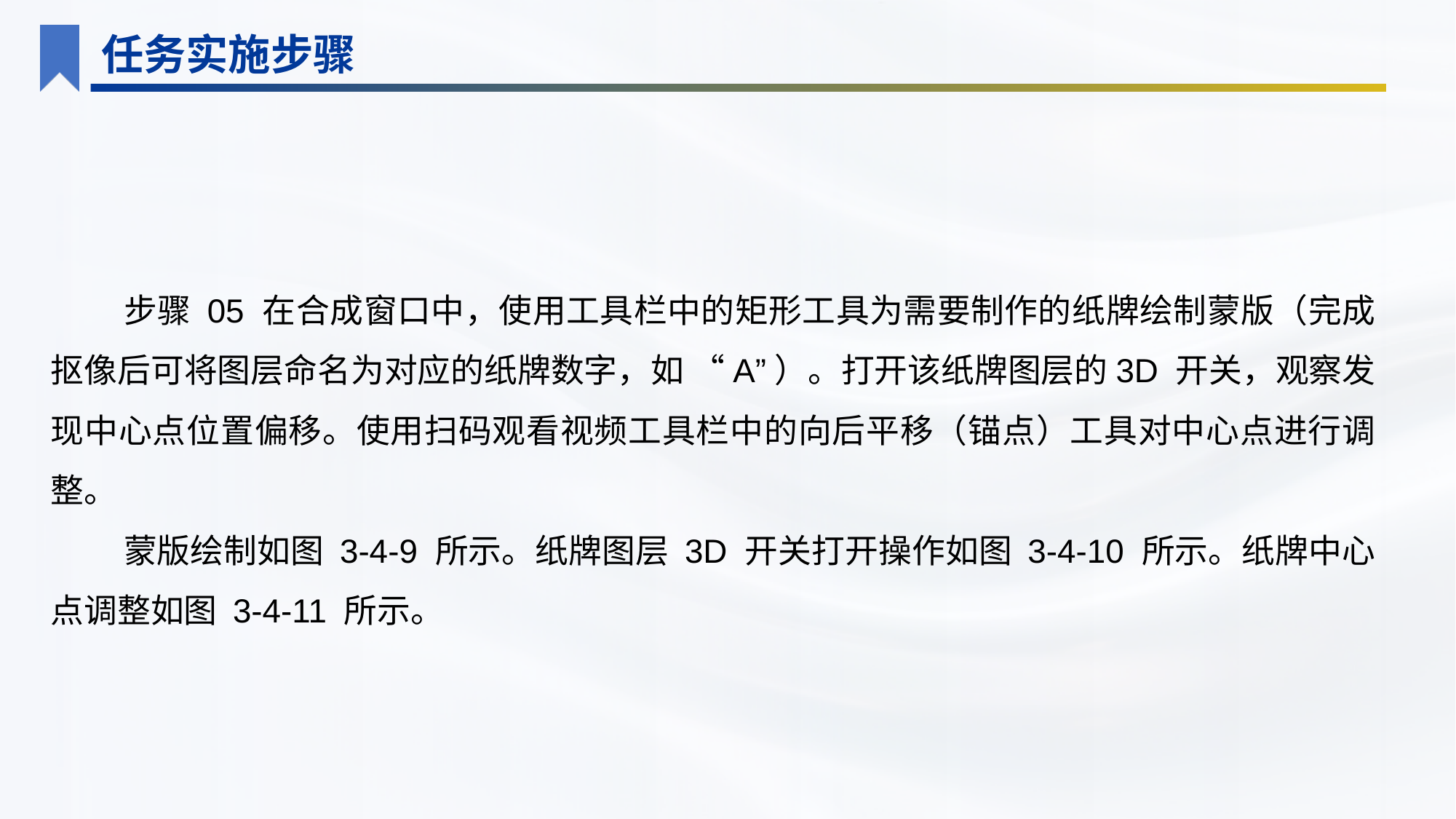

任务实施步骤
步骤 05 在合成窗口中，使用工具栏中的矩形工具为需要制作的纸牌绘制蒙版（完成抠像后可将图层命名为对应的纸牌数字，如 “A”）。打开该纸牌图层的3D 开关，观察发现中心点位置偏移。使用扫码观看视频工具栏中的向后平移（锚点）工具对中心点进行调整。
蒙版绘制如图 3-4-9 所示。纸牌图层 3D 开关打开操作如图 3-4-10 所示。纸牌中心点调整如图 3-4-11 所示。